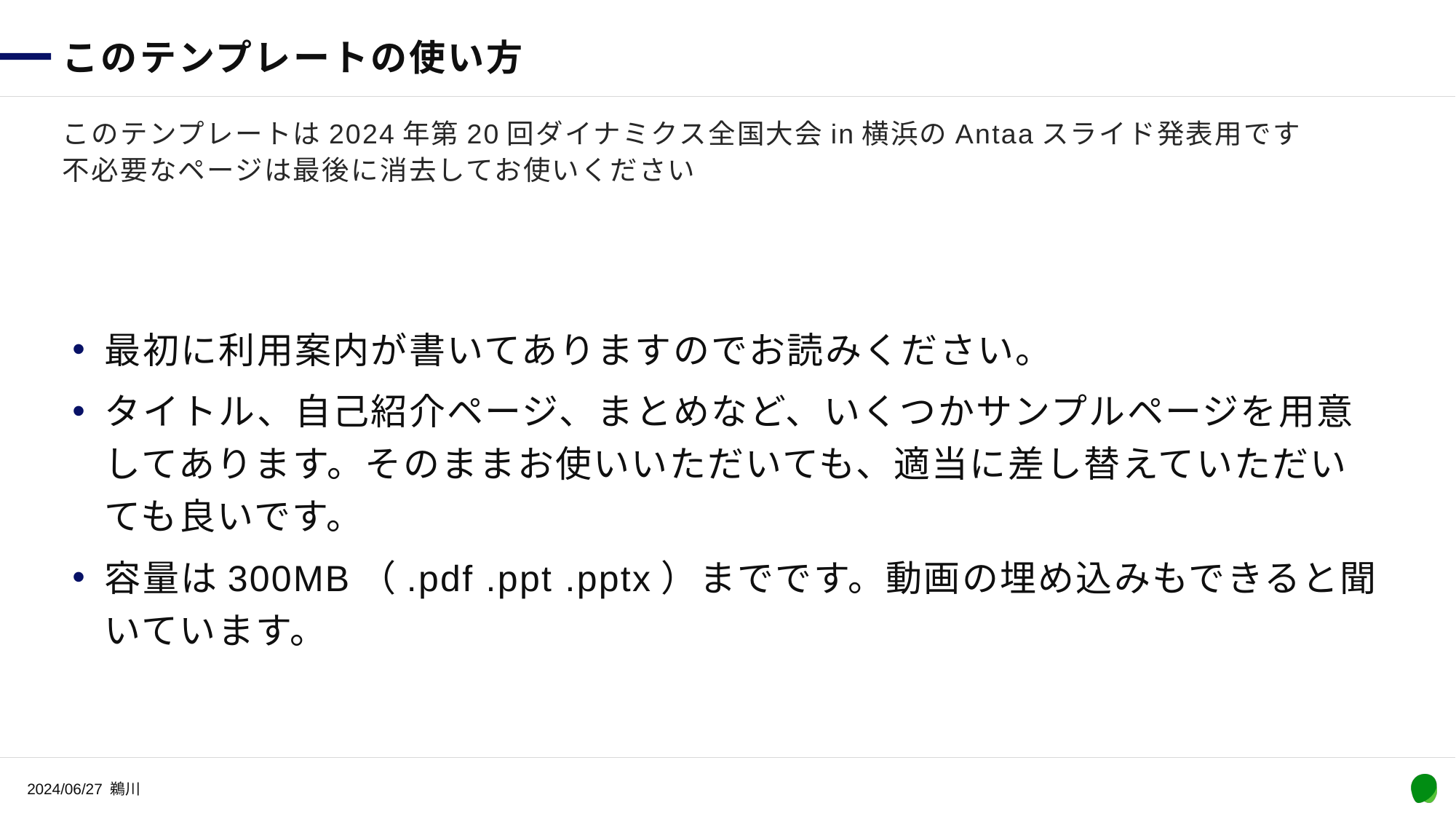

# このテンプレートの使い方
このテンプレートは2024年第20回ダイナミクス全国大会in横浜のAntaaスライド発表用です
不必要なページは最後に消去してお使いください
最初に利用案内が書いてありますのでお読みください。
タイトル、自己紹介ページ、まとめなど、いくつかサンプルページを用意してあります。そのままお使いいただいても、適当に差し替えていただいても良いです。
容量は300MB（.pdf .ppt .pptx）までです。動画の埋め込みもできると聞いています。
2024/06/27 鵜川